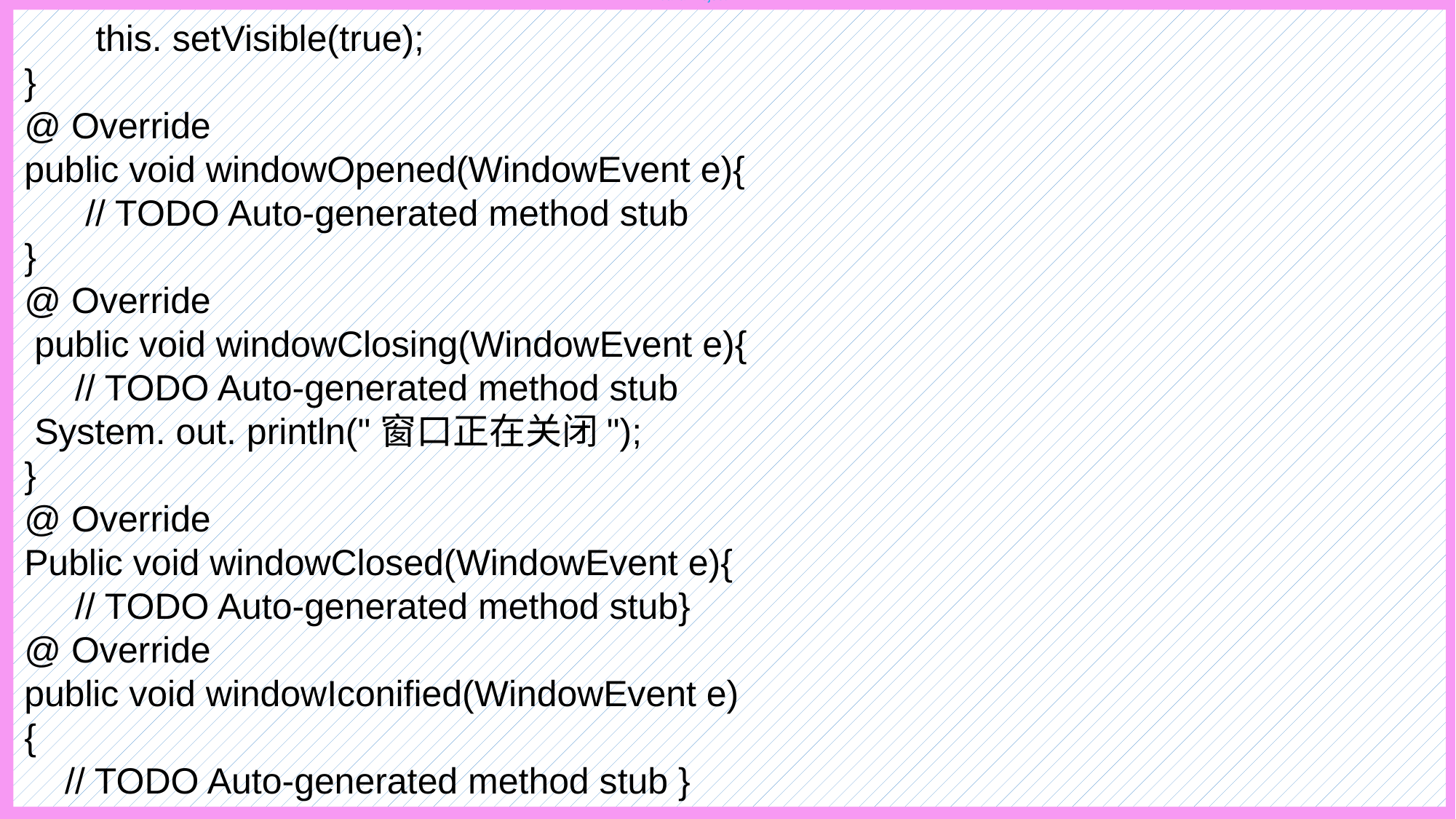

图 1. 22   Java Project

       this. setVisible(true);
}
@ Override
public void windowOpened(WindowEvent e){
      // TODO Auto-generated method stub
}
@ Override
 public void windowClosing(WindowEvent e){
     // TODO Auto-generated method stub
 System. out. println("窗口正在关闭");
}
@ Override
Public void windowClosed(WindowEvent e){
     // TODO Auto-generated method stub}
@ Override
public void windowIconified(WindowEvent e)
{
    // TODO Auto-generated method stub }